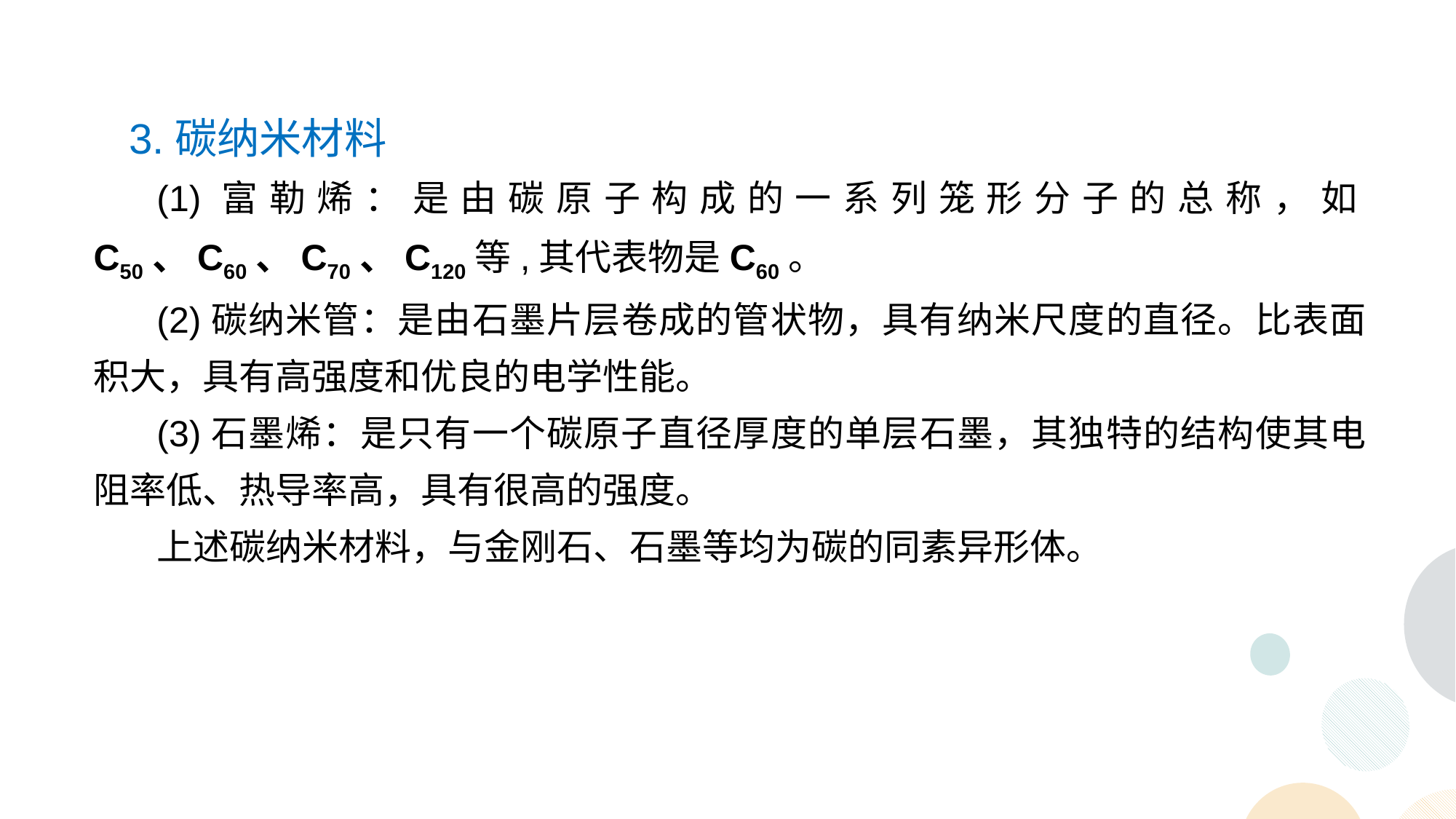

3.碳纳米材料
(1)富勒烯：是由碳原子构成的一系列笼形分子的总称，如C50、C60、C70、C120等,其代表物是C60。
(2)碳纳米管：是由石墨片层卷成的管状物，具有纳米尺度的直径。比表面积大，具有高强度和优良的电学性能。
(3)石墨烯：是只有一个碳原子直径厚度的单层石墨，其独特的结构使其电阻率低、热导率高，具有很高的强度。
上述碳纳米材料，与金刚石、石墨等均为碳的同素异形体。